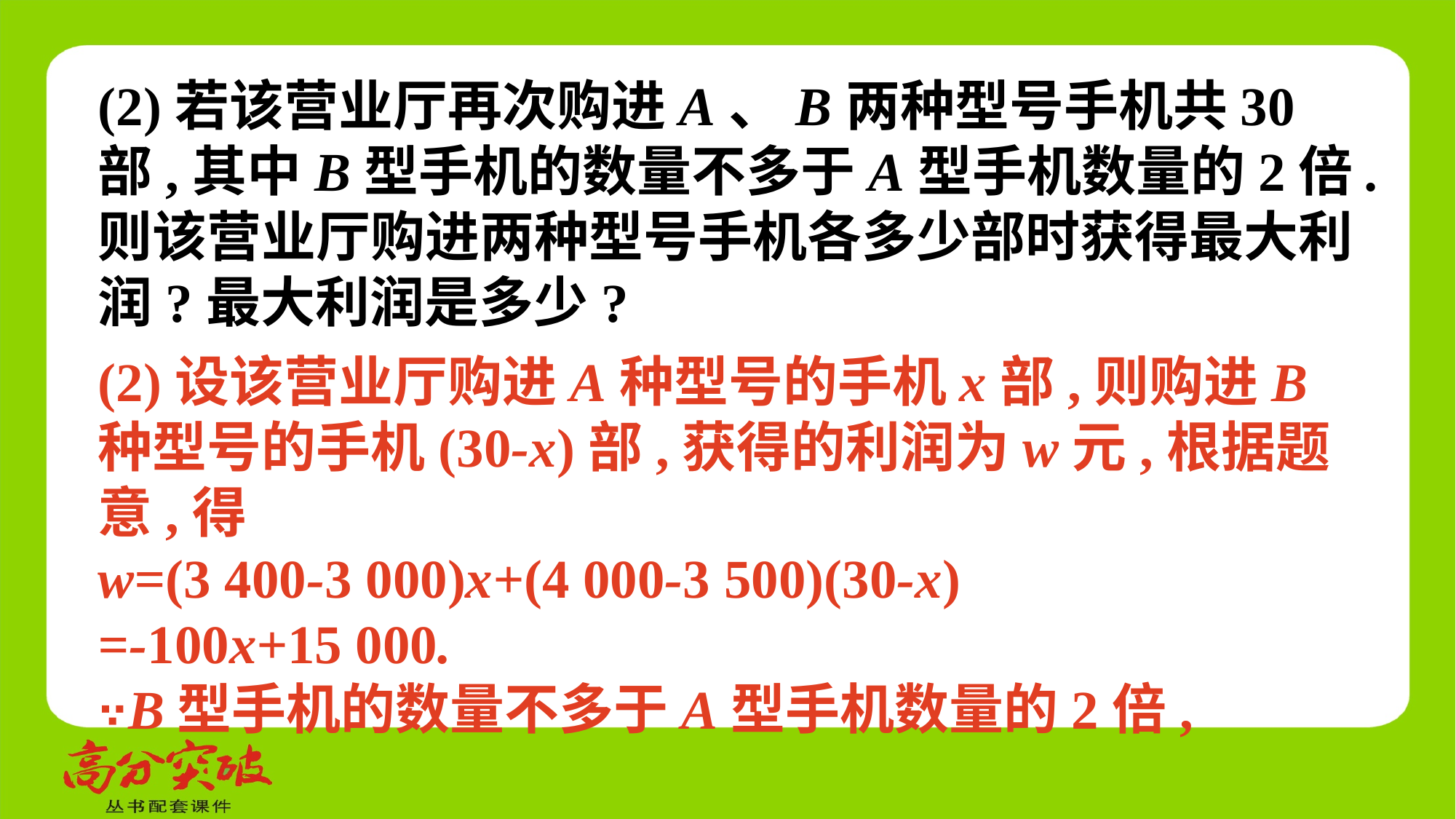

(2)若该营业厅再次购进A、B两种型号手机共30部,其中B型手机的数量不多于A型手机数量的2倍.则该营业厅购进两种型号手机各多少部时获得最大利润?最大利润是多少?
(2)设该营业厅购进A种型号的手机x部,则购进B种型号的手机(30-x)部,获得的利润为w元,根据题意,得
w=(3 400-3 000)x+(4 000-3 500)(30-x)
=-100x+15 000.
∵B型手机的数量不多于A型手机数量的2倍,